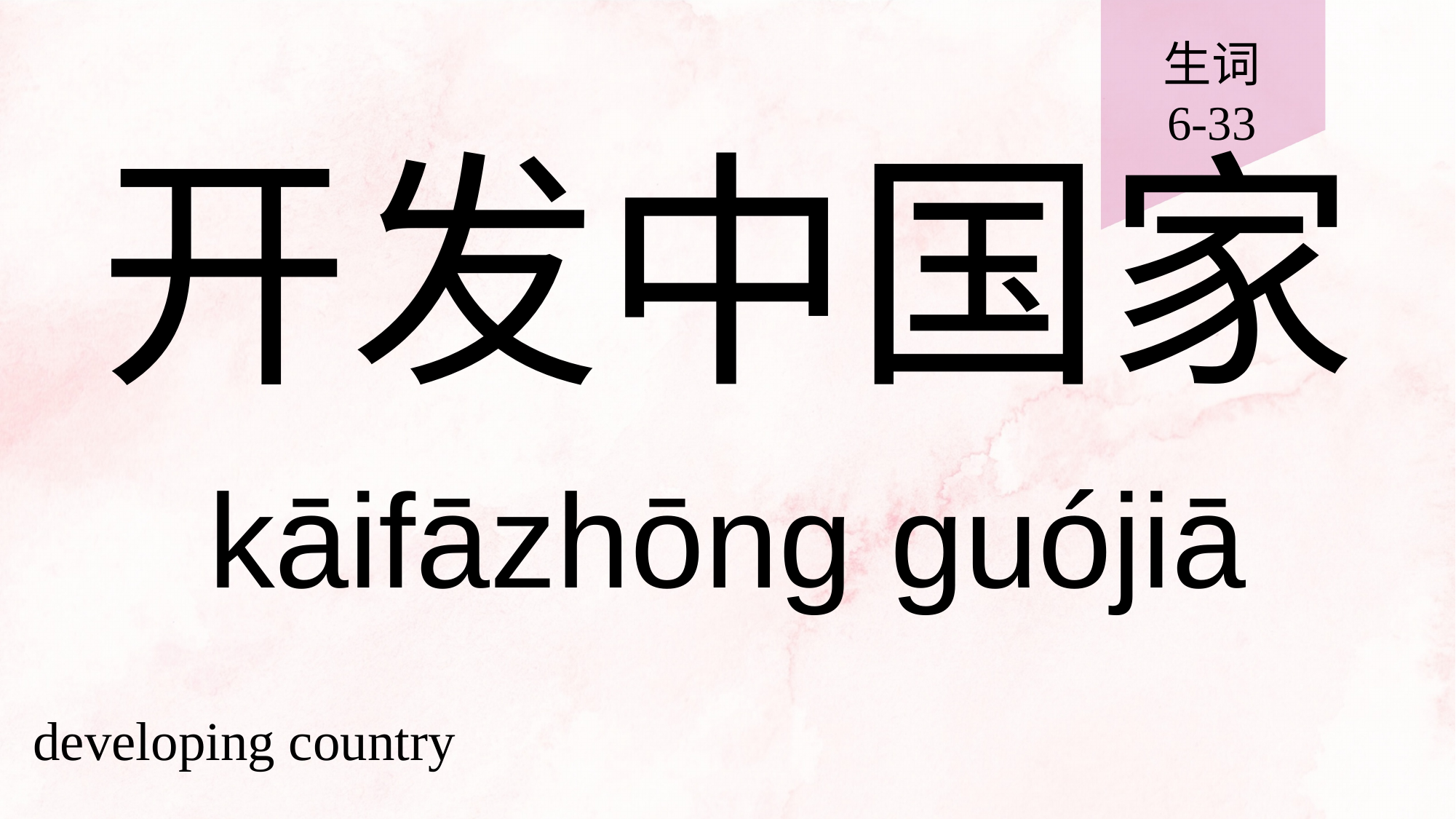

生词
6-33
# 开发中国家
kāifāzhōng guójiā
developing country